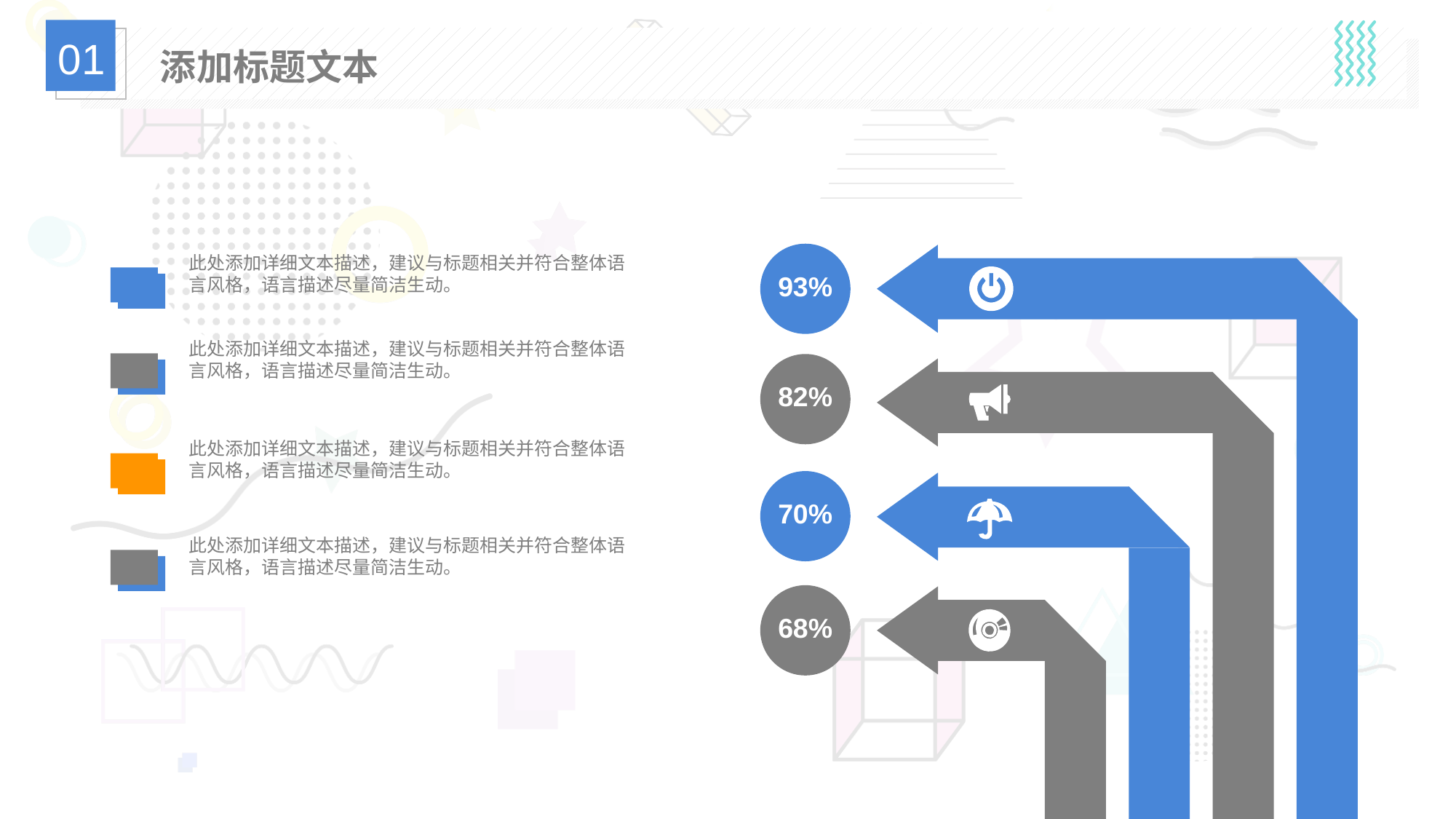

01
添加标题文本

93%
此处添加详细文本描述，建议与标题相关并符合整体语言风格，语言描述尽量简洁生动。

此处添加详细文本描述，建议与标题相关并符合整体语言风格，语言描述尽量简洁生动。

82%

此处添加详细文本描述，建议与标题相关并符合整体语言风格，语言描述尽量简洁生动。

70%

此处添加详细文本描述，建议与标题相关并符合整体语言风格，语言描述尽量简洁生动。

68%